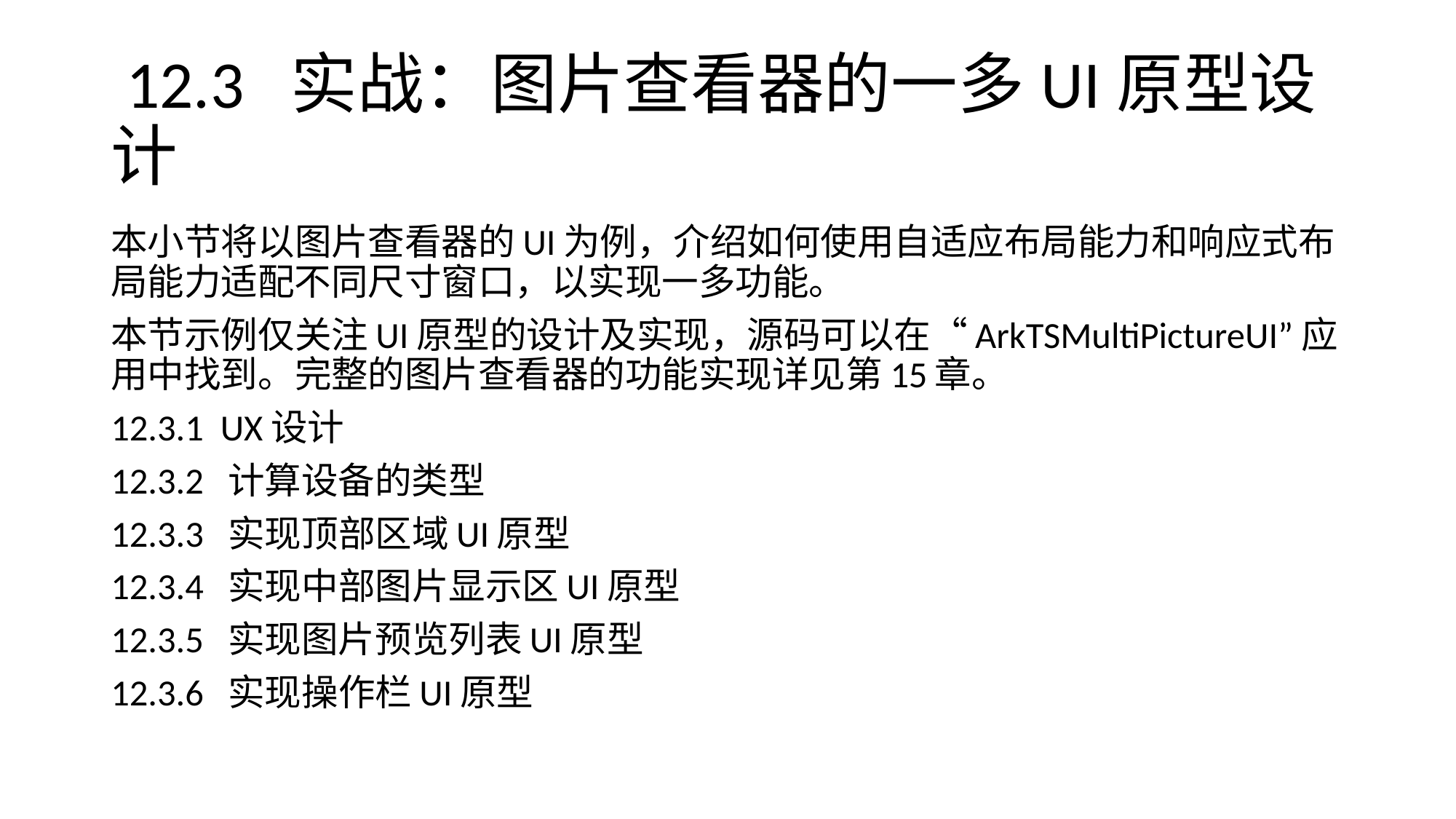

# 12.3  实战：图片查看器的一多UI原型设计
本小节将以图片查看器的UI为例，介绍如何使用自适应布局能力和响应式布局能力适配不同尺寸窗口，以实现一多功能。
本节示例仅关注UI原型的设计及实现，源码可以在“ArkTSMultiPictureUI”应用中找到。完整的图片查看器的功能实现详见第15章。
12.3.1  UX设计
12.3.2  计算设备的类型
12.3.3  实现顶部区域UI原型
12.3.4  实现中部图片显示区UI原型
12.3.5  实现图片预览列表UI原型
12.3.6  实现操作栏UI原型